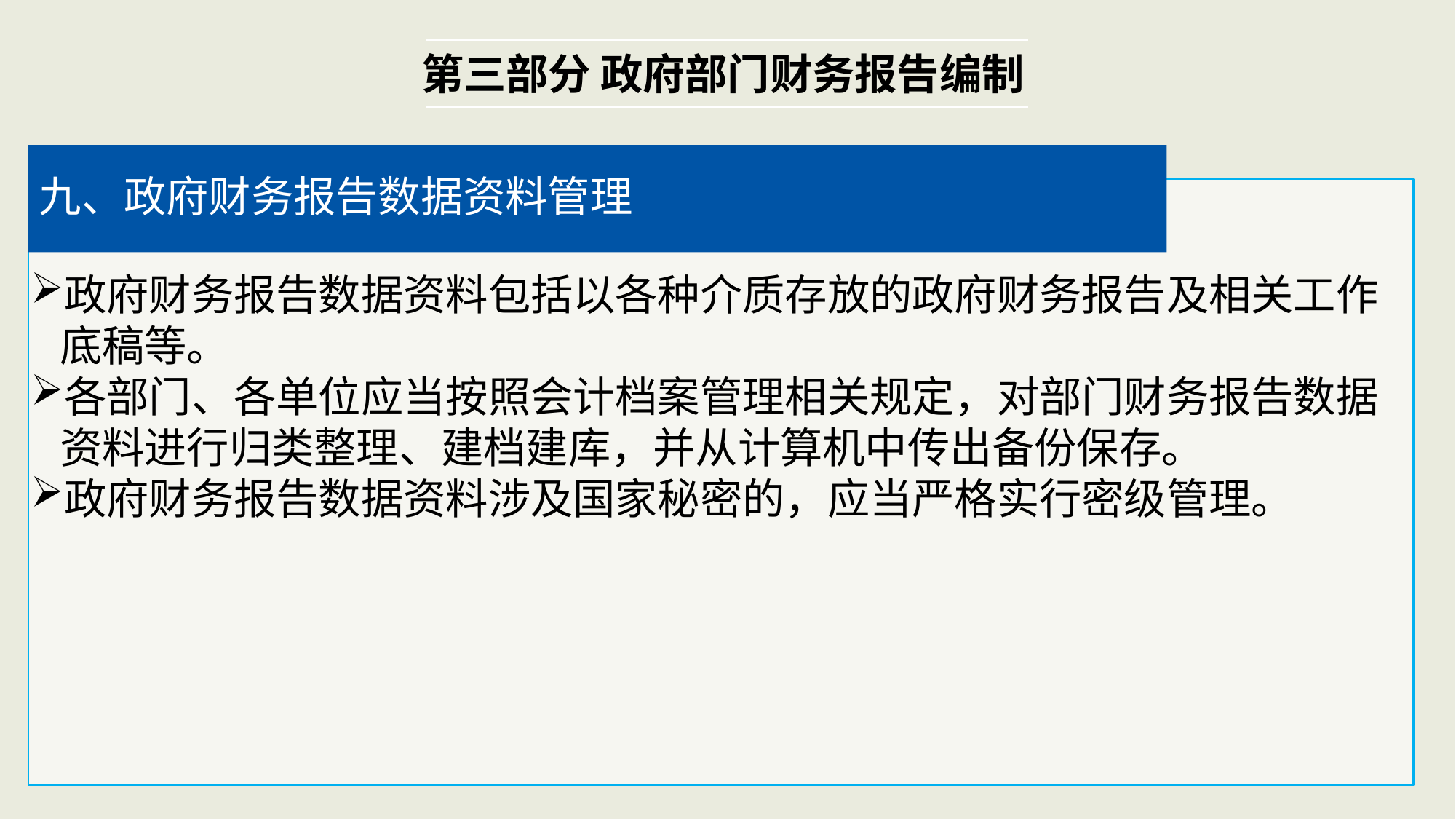

第三部分 政府部门财务报告编制

九、政府财务报告数据资料管理

政府财务报告数据资料包括以各种介质存放的政府财务报告及相关工作
  底稿等。
各部门、各单位应当按照会计档案管理相关规定，对部门财务报告数据
  资料进行归类整理、建档建库，并从计算机中传出备份保存。
政府财务报告数据资料涉及国家秘密的，应当严格实行密级管理。

121